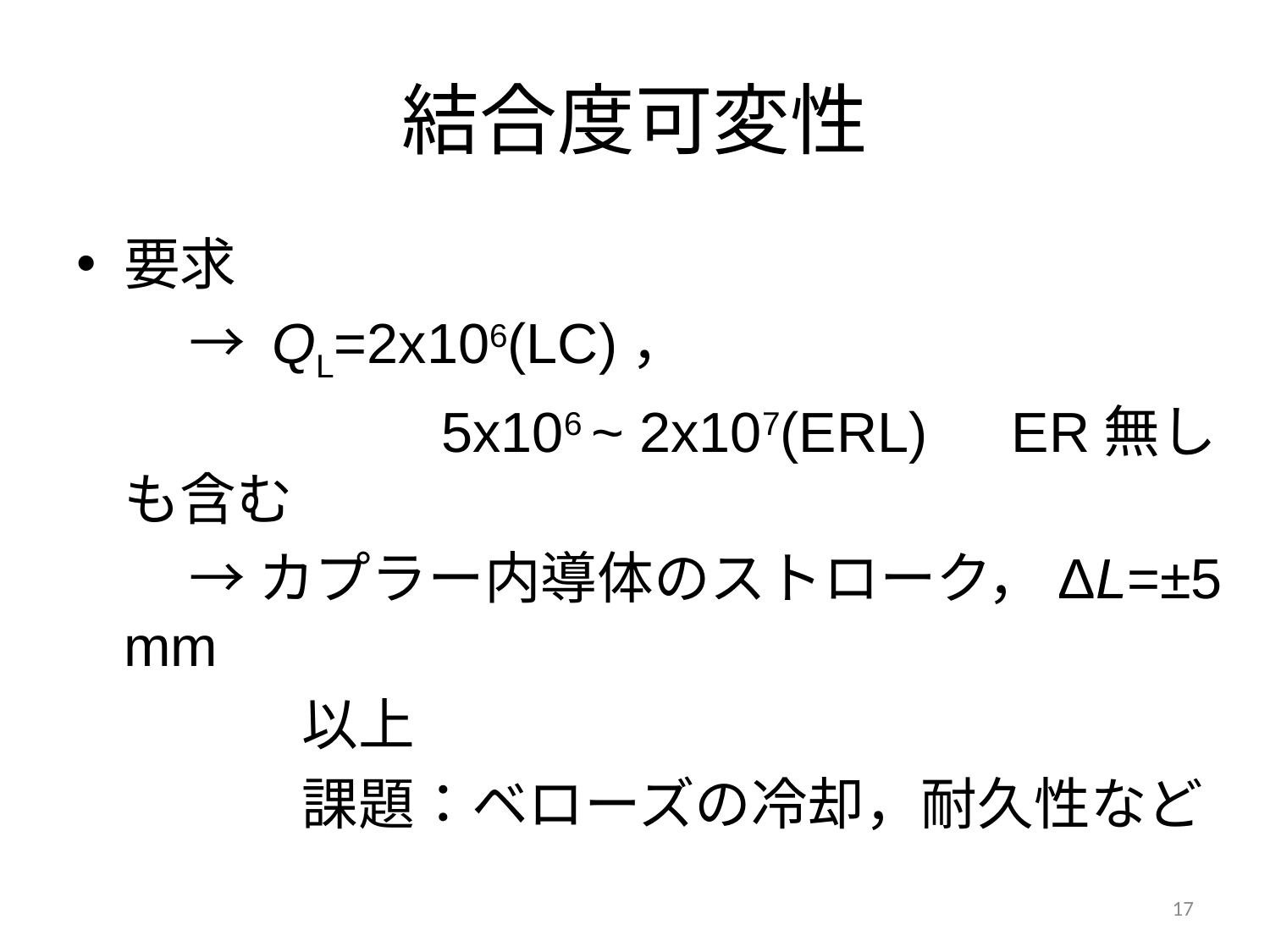

# 結合度可変性
要求
　　→ QL=2x106(LC)，
　　　　　　 5x106 ~ 2x107(ERL)　ER無しも含む
　　→ カプラー内導体のストローク，ΔL=±5 mm
　　　　以上
　　　　課題：ベローズの冷却，耐久性など

17